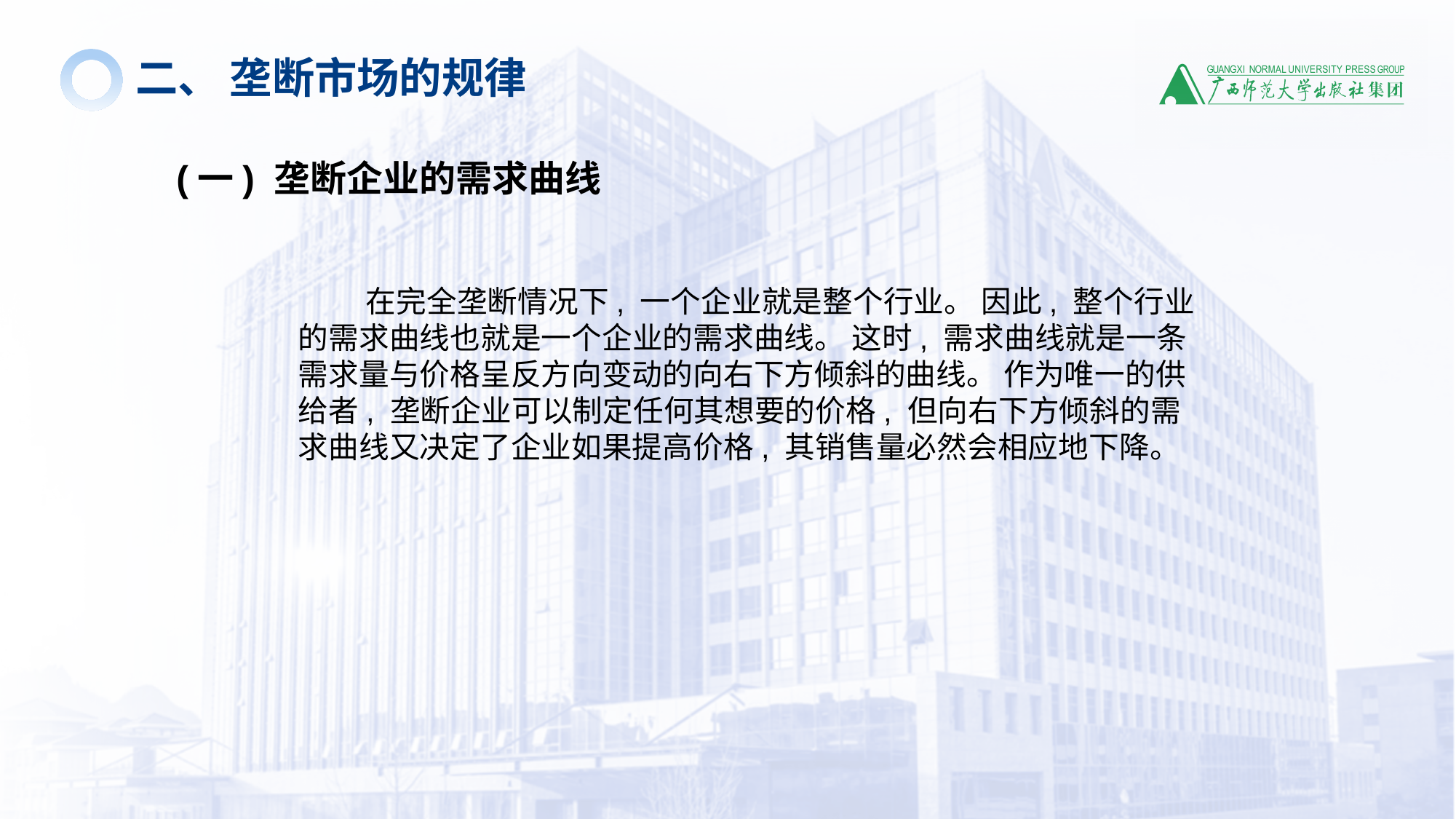

二、 垄断市场的规律

(一) 垄断企业的需求曲线
         在完全垄断情况下, 一个企业就是整个行业。 因此, 整个行业的需求曲线也就是一个企业的需求曲线。 这时, 需求曲线就是一条需求量与价格呈反方向变动的向右下方倾斜的曲线。 作为唯一的供给者, 垄断企业可以制定任何其想要的价格, 但向右下方倾斜的需求曲线又决定了企业如果提高价格, 其销售量必然会相应地下降。